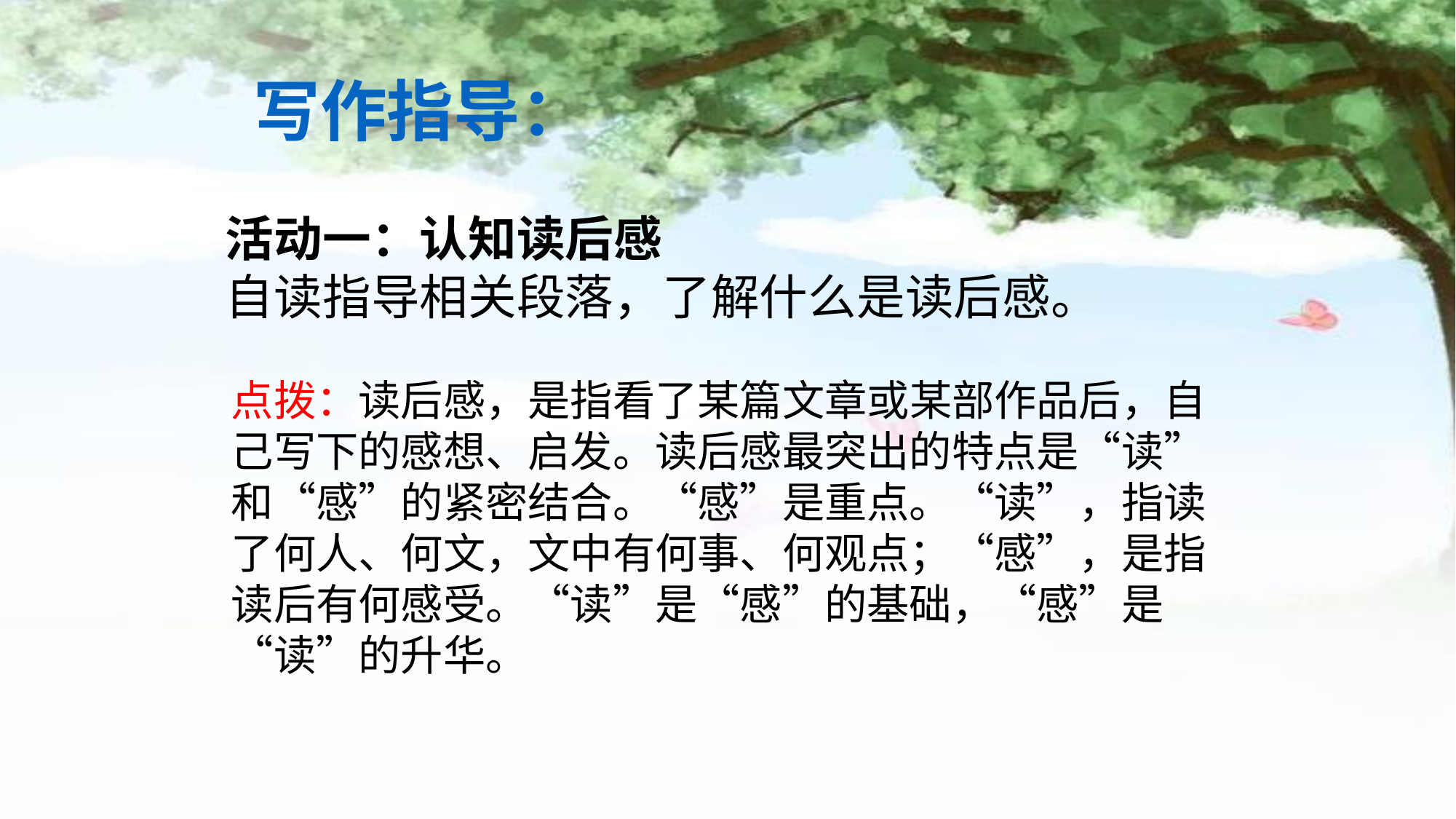

写作指导：
活动一：认知读后感
自读指导相关段落，了解什么是读后感。
点拨：读后感，是指看了某篇文章或某部作品后，自己写下的感想、启发。读后感最突出的特点是“读”和“感”的紧密结合。“感”是重点。“读”，指读了何人、何文，文中有何事、何观点；“感”，是指读后有何感受。“读”是“感”的基础，“感”是“读”的升华。